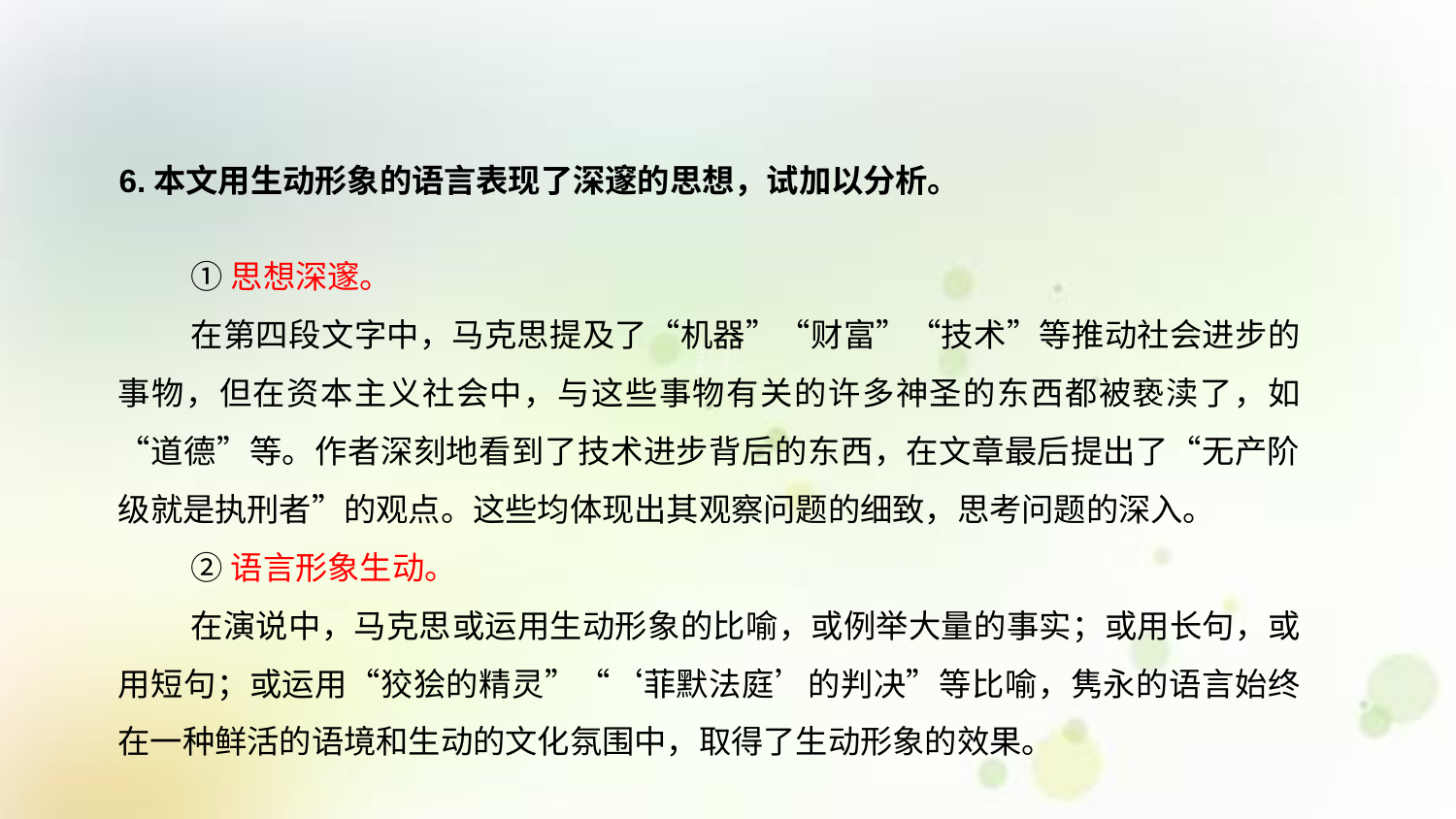

6.本文用生动形象的语言表现了深邃的思想，试加以分析。
①思想深邃。
在第四段文字中，马克思提及了“机器”“财富”“技术”等推动社会进步的事物，但在资本主义社会中，与这些事物有关的许多神圣的东西都被亵渎了，如“道德”等。作者深刻地看到了技术进步背后的东西，在文章最后提出了“无产阶级就是执刑者”的观点。这些均体现出其观察问题的细致，思考问题的深入。
②语言形象生动。
在演说中，马克思或运用生动形象的比喻，或例举大量的事实；或用长句，或用短句；或运用“狡狯的精灵”“‘菲默法庭’的判决”等比喻，隽永的语言始终在一种鲜活的语境和生动的文化氛围中，取得了生动形象的效果。